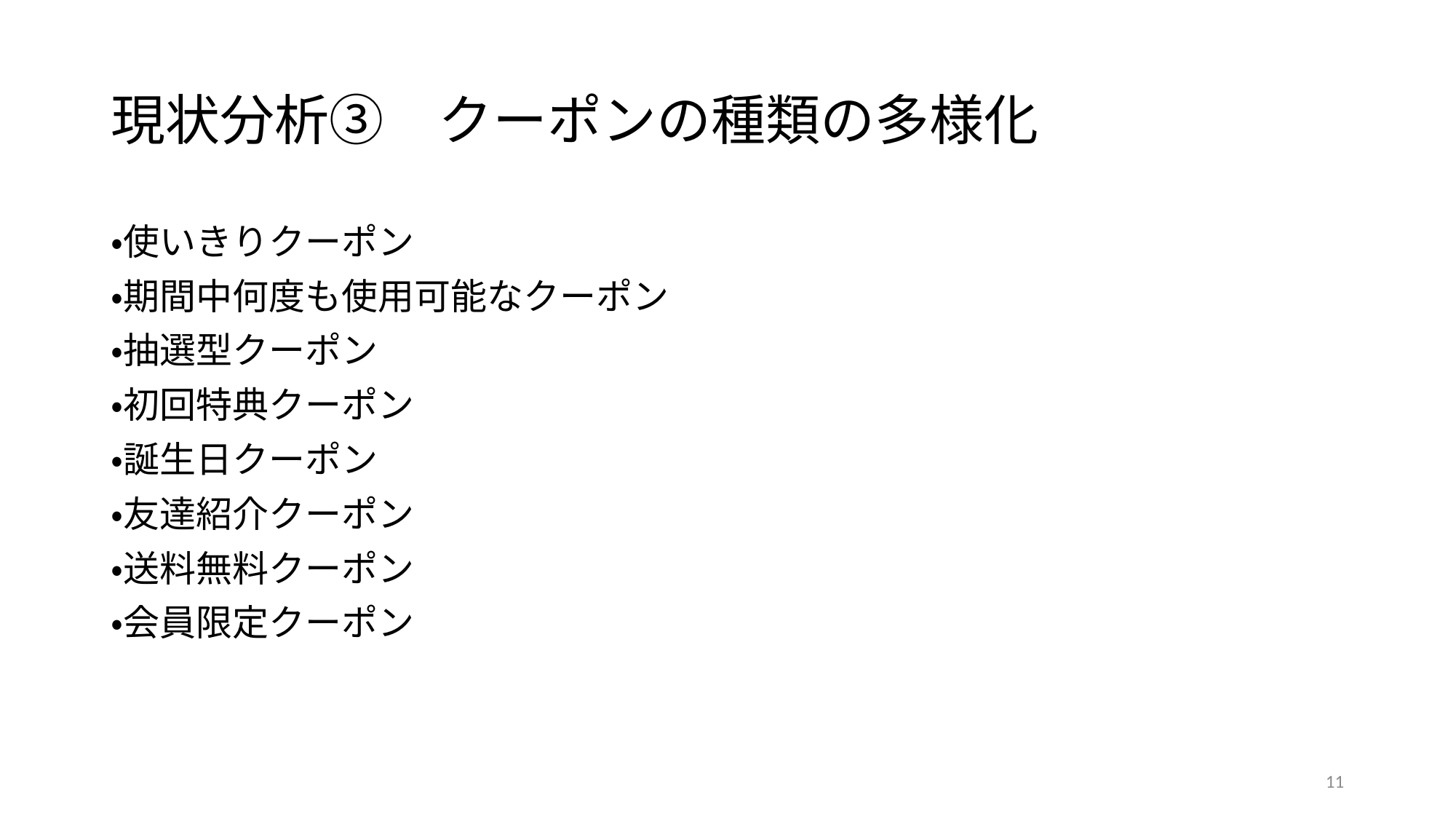

# 現状分析③　クーポンの種類の多様化
・使いきりクーポン
・期間中何度も使用可能なクーポン
・抽選型クーポン
・初回特典クーポン
・誕生日クーポン
・友達紹介クーポン
・送料無料クーポン
・会員限定クーポン
11